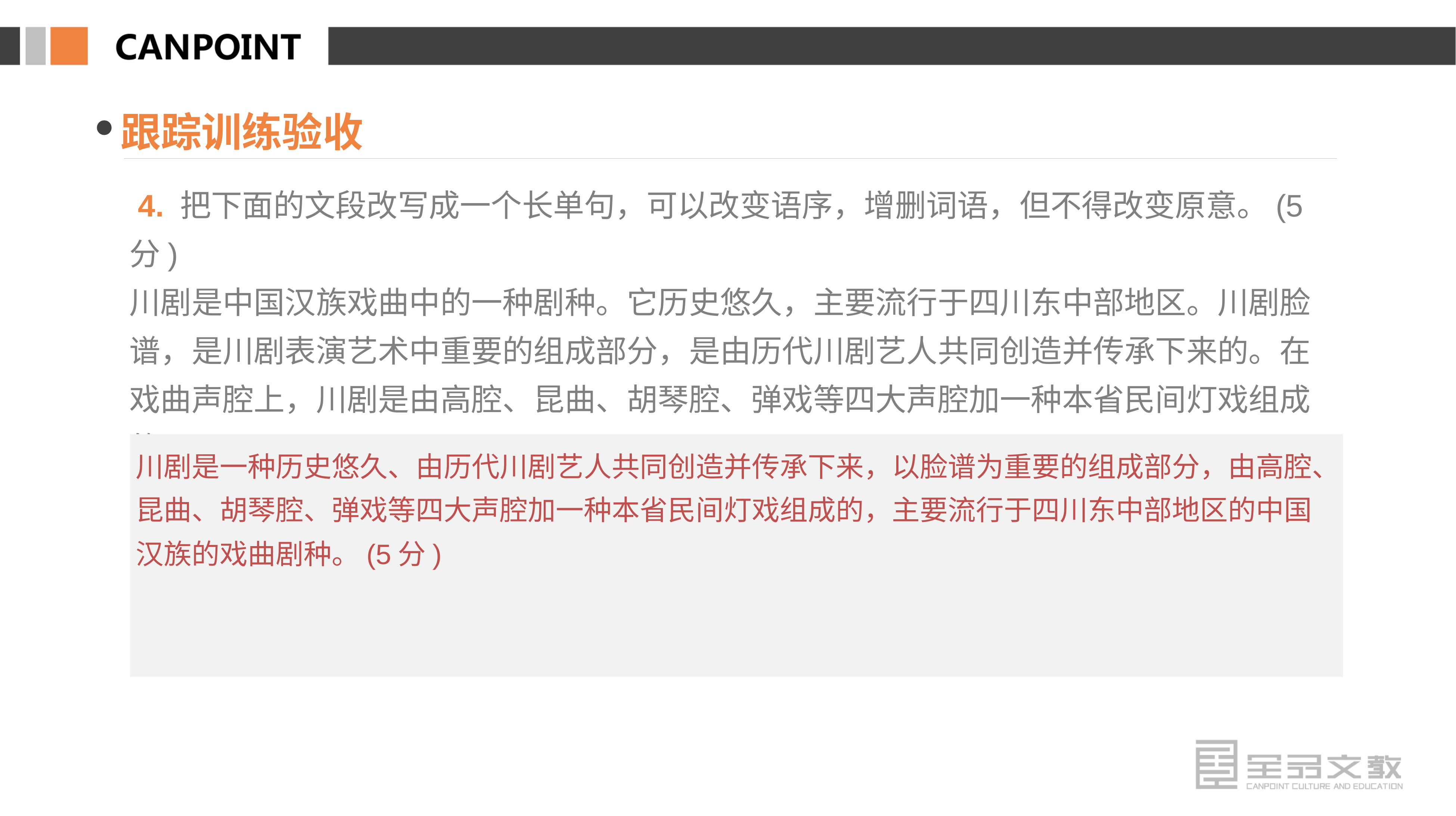

跟踪训练验收

 4. 把下面的文段改写成一个长单句，可以改变语序，增删词语，但不得改变原意。(5分)
川剧是中国汉族戏曲中的一种剧种。它历史悠久，主要流行于四川东中部地区。川剧脸谱，是川剧表演艺术中重要的组成部分，是由历代川剧艺人共同创造并传承下来的。在戏曲声腔上，川剧是由高腔、昆曲、胡琴腔、弹戏等四大声腔加一种本省民间灯戏组成的。

川剧是一种历史悠久、由历代川剧艺人共同创造并传承下来，以脸谱为重要的组成部分，由高腔、昆曲、胡琴腔、弹戏等四大声腔加一种本省民间灯戏组成的，主要流行于四川东中部地区的中国汉族的戏曲剧种。(5分)